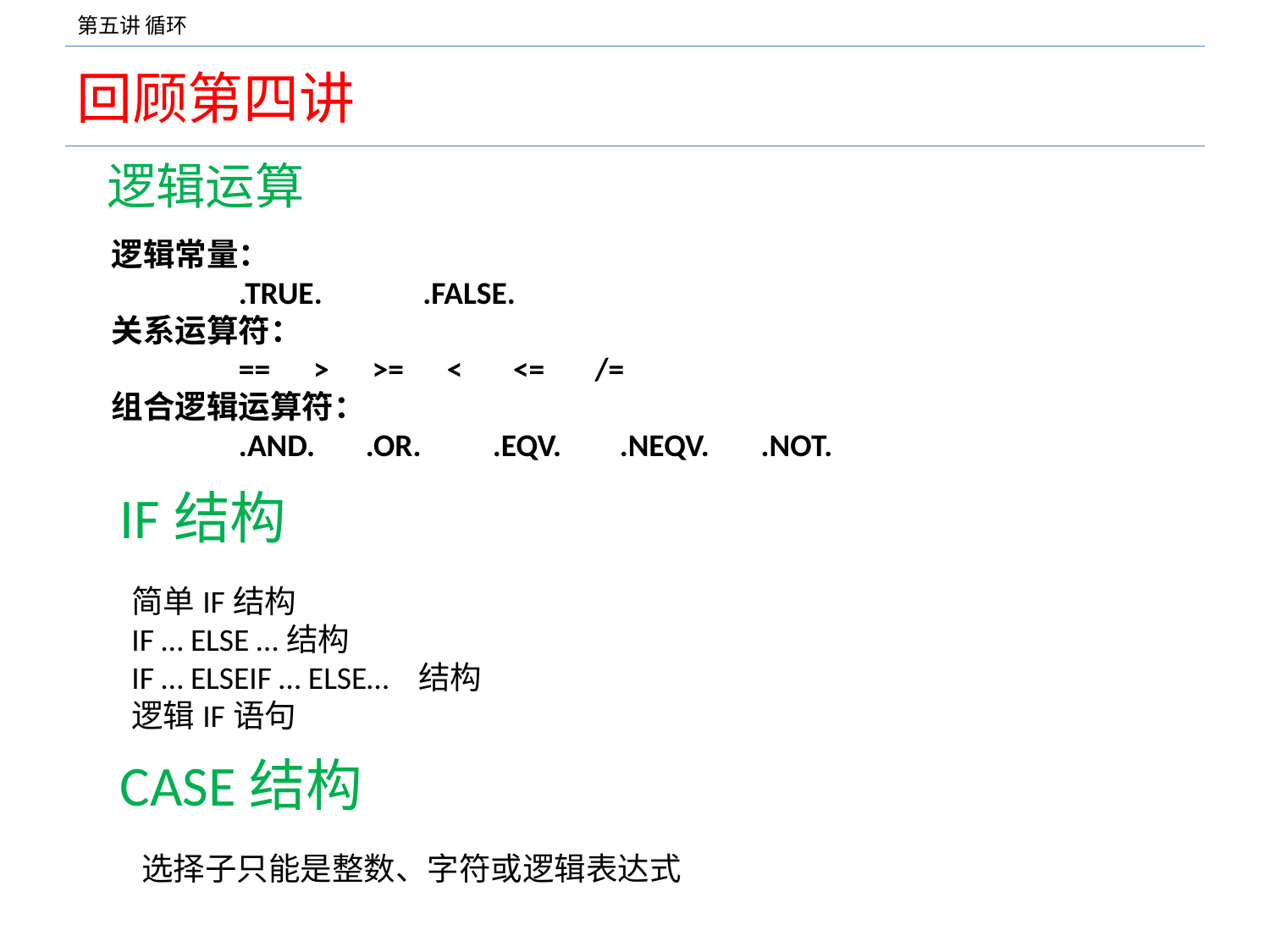

# 回顾第四讲
   逻辑运算
逻辑常量：
	.TRUE.              .FALSE.
关系运算符：
	==      >      >=      <       <=       /=
组合逻辑运算符：
	.AND. 	.OR.	.EQV.	.NEQV.	  .NOT.
   IF结构
简单IF结构
IF … ELSE …结构
IF … ELSEIF … ELSE…   结构
逻辑IF语句
   CASE结构
选择子只能是整数、字符或逻辑表达式